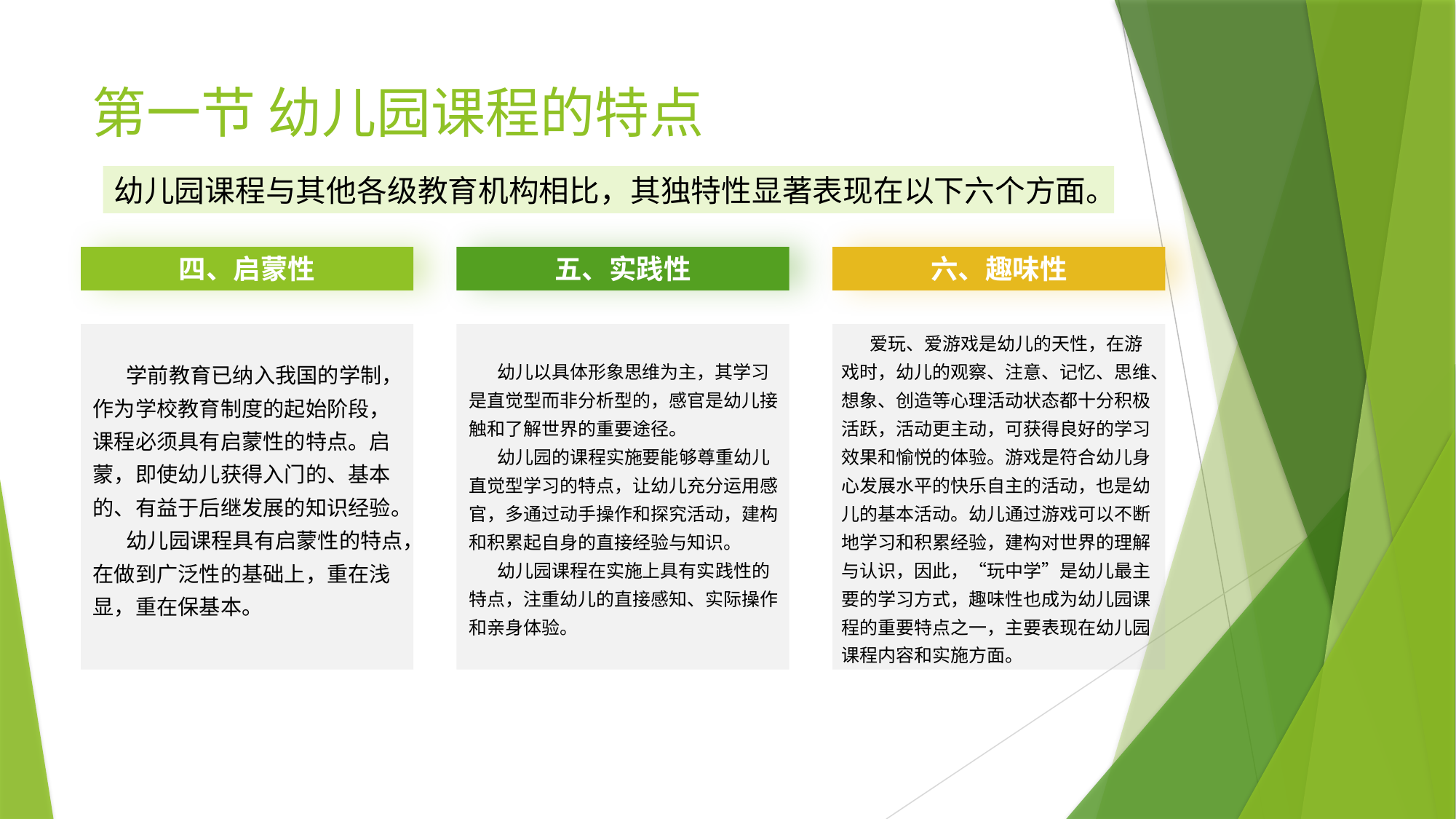

# 第一节 幼儿园课程的特点
幼儿园课程与其他各级教育机构相比，其独特性显著表现在以下六个方面。
四、启蒙性

      学前教育已纳入我国的学制，作为学校教育制度的起始阶段，课程必须具有启蒙性的特点。启蒙，即使幼儿获得入门的、基本的、有益于后继发展的知识经验。
      幼儿园课程具有启蒙性的特点，在做到广泛性的基础上，重在浅显，重在保基本。
五、实践性

      幼儿以具体形象思维为主，其学习是直觉型而非分析型的，感官是幼儿接触和了解世界的重要途径。
      幼儿园的课程实施要能够尊重幼儿直觉型学习的特点，让幼儿充分运用感官，多通过动手操作和探究活动，建构和积累起自身的直接经验与知识。
      幼儿园课程在实施上具有实践性的特点，注重幼儿的直接感知、实际操作和亲身体验。

六、趣味性
      爱玩、爱游戏是幼儿的天性，在游戏时，幼儿的观察、注意、记忆、思维、想象、创造等心理活动状态都十分积极活跃，活动更主动，可获得良好的学习效果和愉悦的体验。游戏是符合幼儿身心发展水平的快乐自主的活动，也是幼儿的基本活动。幼儿通过游戏可以不断地学习和积累经验，建构对世界的理解与认识，因此，“玩中学”是幼儿最主要的学习方式，趣味性也成为幼儿园课程的重要特点之一，主要表现在幼儿园课程内容和实施方面。